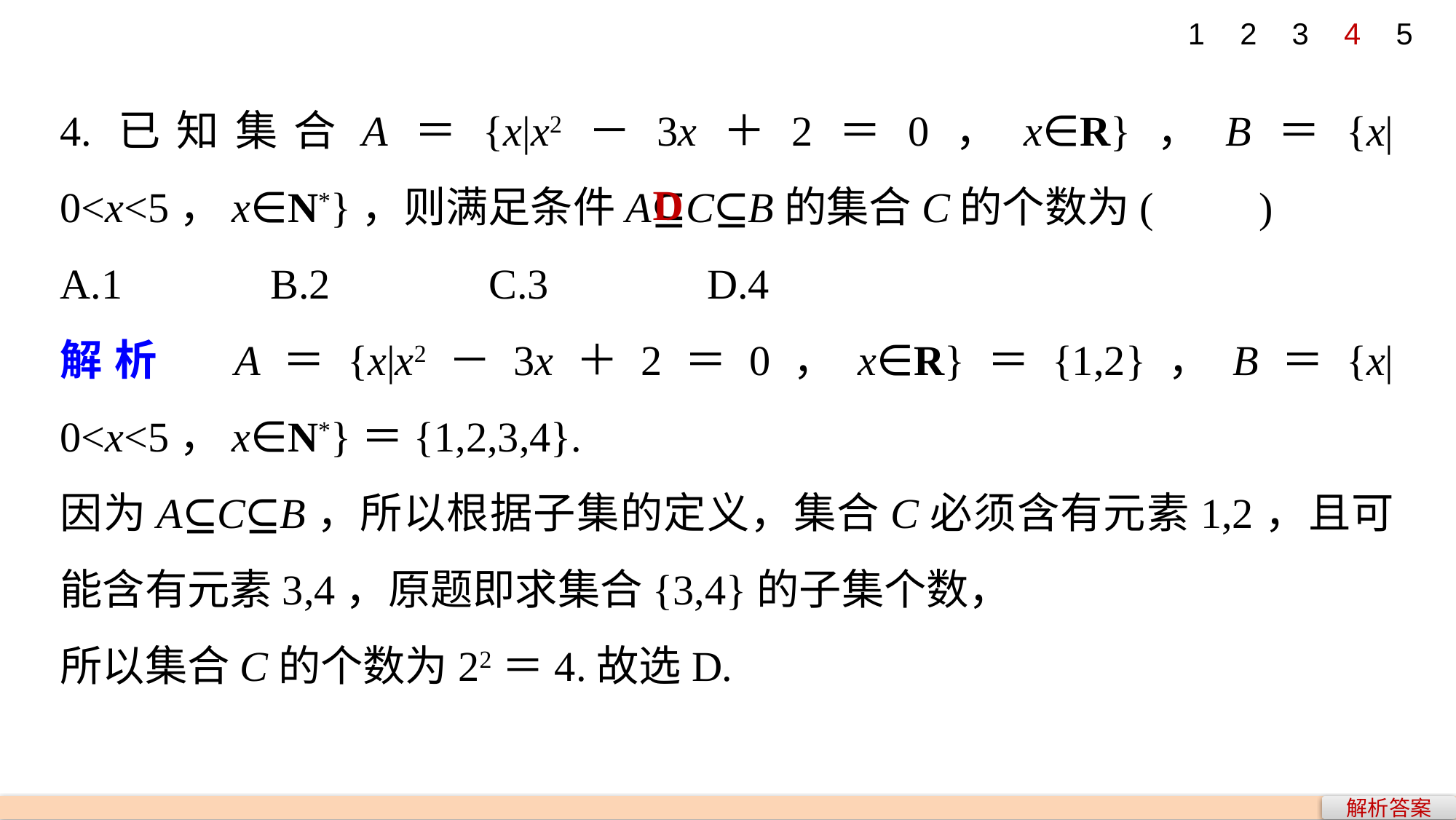

1
2
3
4
5
4.已知集合A＝{x|x2－3x＋2＝0，x∈R}，B＝{x|0<x<5，x∈N*}，则满足条件A⊆C⊆B的集合C的个数为(　　)
A.1              B.2               C.3               D.4
解析　A＝{x|x2－3x＋2＝0，x∈R}＝{1,2}，B＝{x|0<x<5，x∈N*}＝{1,2,3,4}.
因为A⊆C⊆B，所以根据子集的定义，集合C必须含有元素1,2，且可能含有元素3,4，原题即求集合{3,4}的子集个数，
所以集合C的个数为22＝4.故选D.
D
解析答案